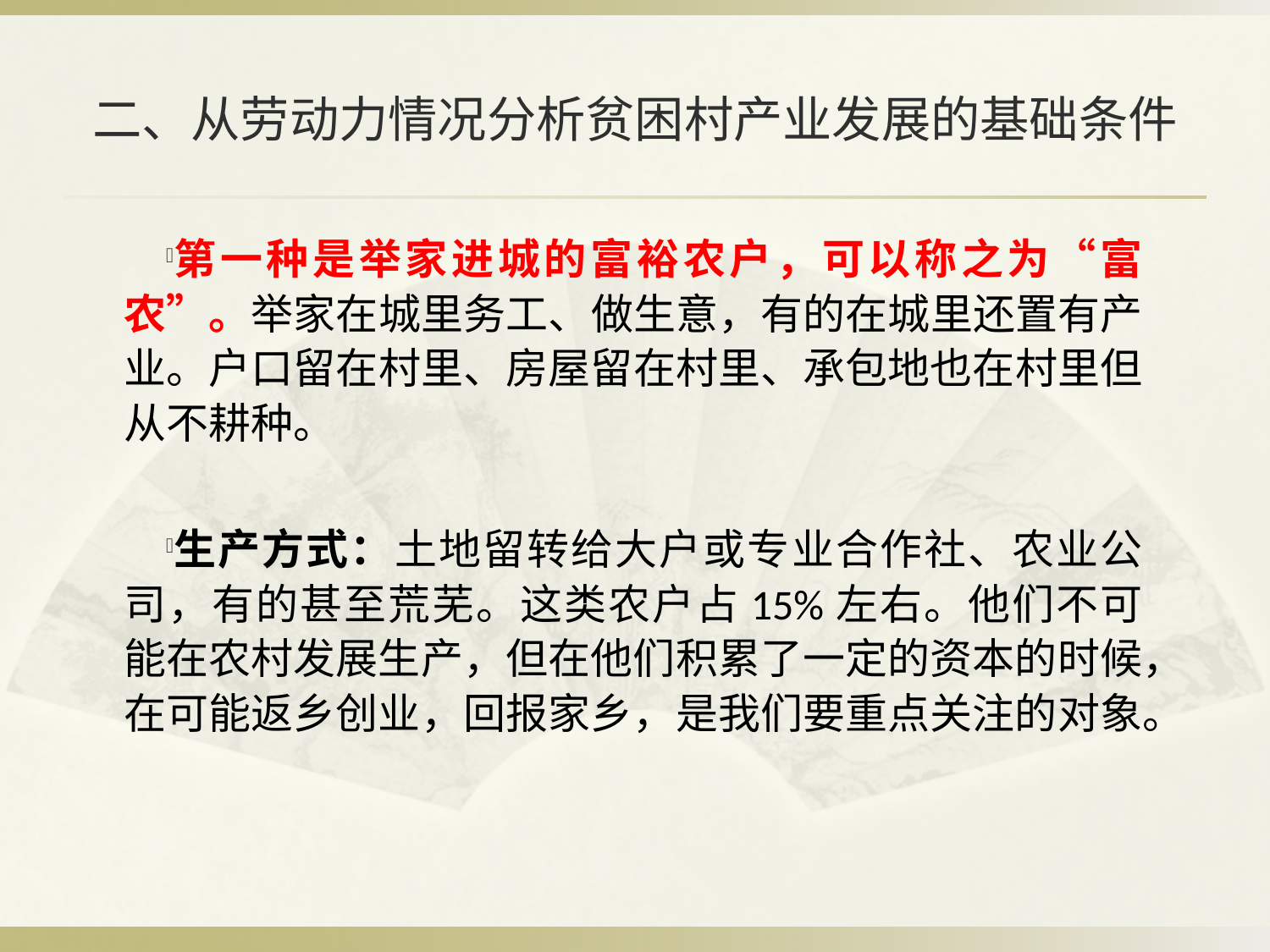

# 二、从劳动力情况分析贫困村产业发展的基础条件
第一种是举家进城的富裕农户，可以称之为“富农”。举家在城里务工、做生意，有的在城里还置有产业。户口留在村里、房屋留在村里、承包地也在村里但从不耕种。

生产方式：土地留转给大户或专业合作社、农业公司，有的甚至荒芜。这类农户占15%左右。他们不可能在农村发展生产，但在他们积累了一定的资本的时候，在可能返乡创业，回报家乡，是我们要重点关注的对象。